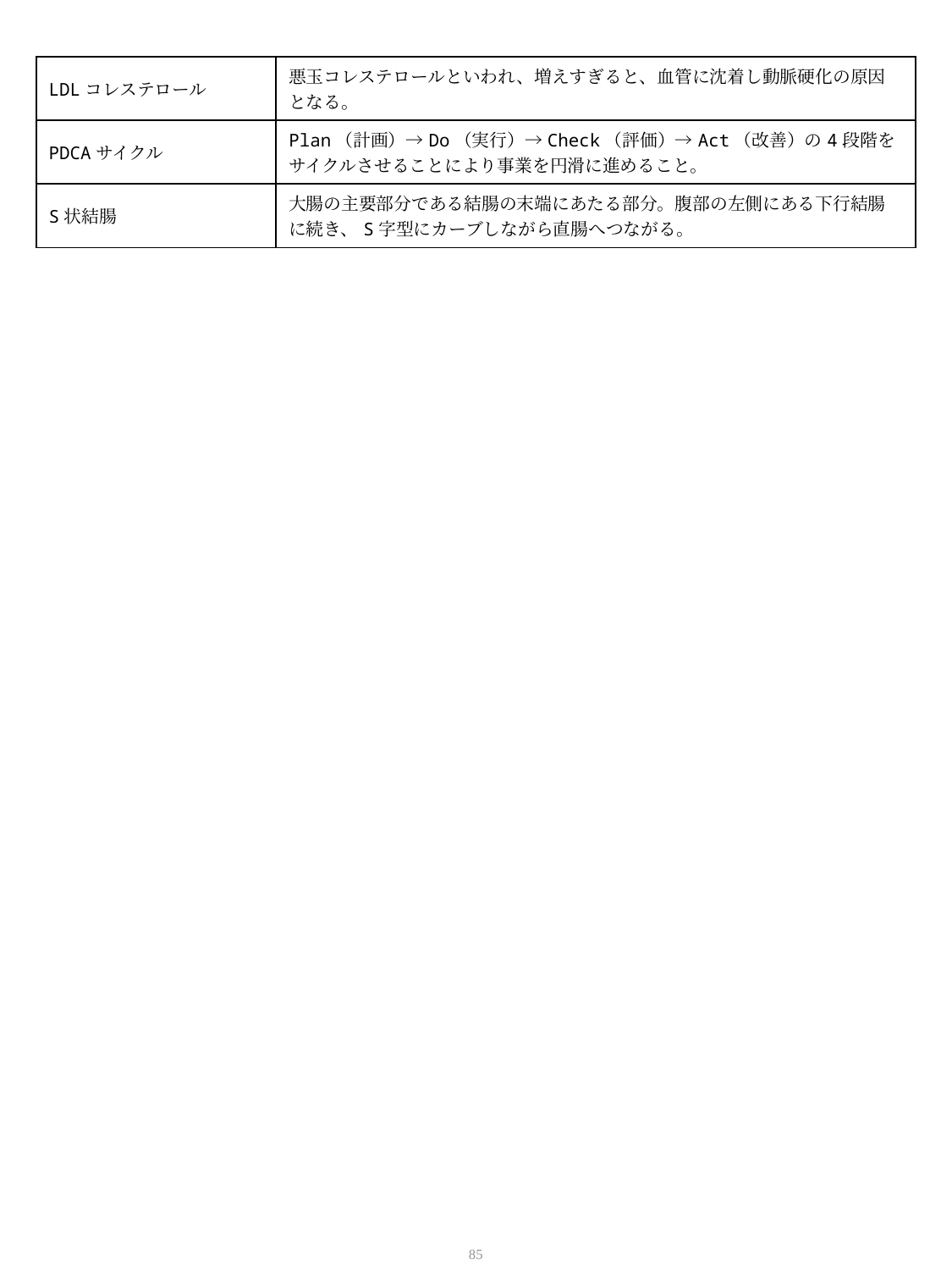

| LDLコレステロール | 悪玉コレステロールといわれ、増えすぎると、血管に沈着し動脈硬化の原因となる。 |
| --- | --- |
| PDCAサイクル | Plan（計画）→Do（実行）→Check（評価）→Act（改善）の4段階をサイクルさせることにより事業を円滑に進めること。 |
| S状結腸 | 大腸の主要部分である結腸の末端にあたる部分。腹部の左側にある下行結腸に続き、S字型にカーブしながら直腸へつながる。 |
85